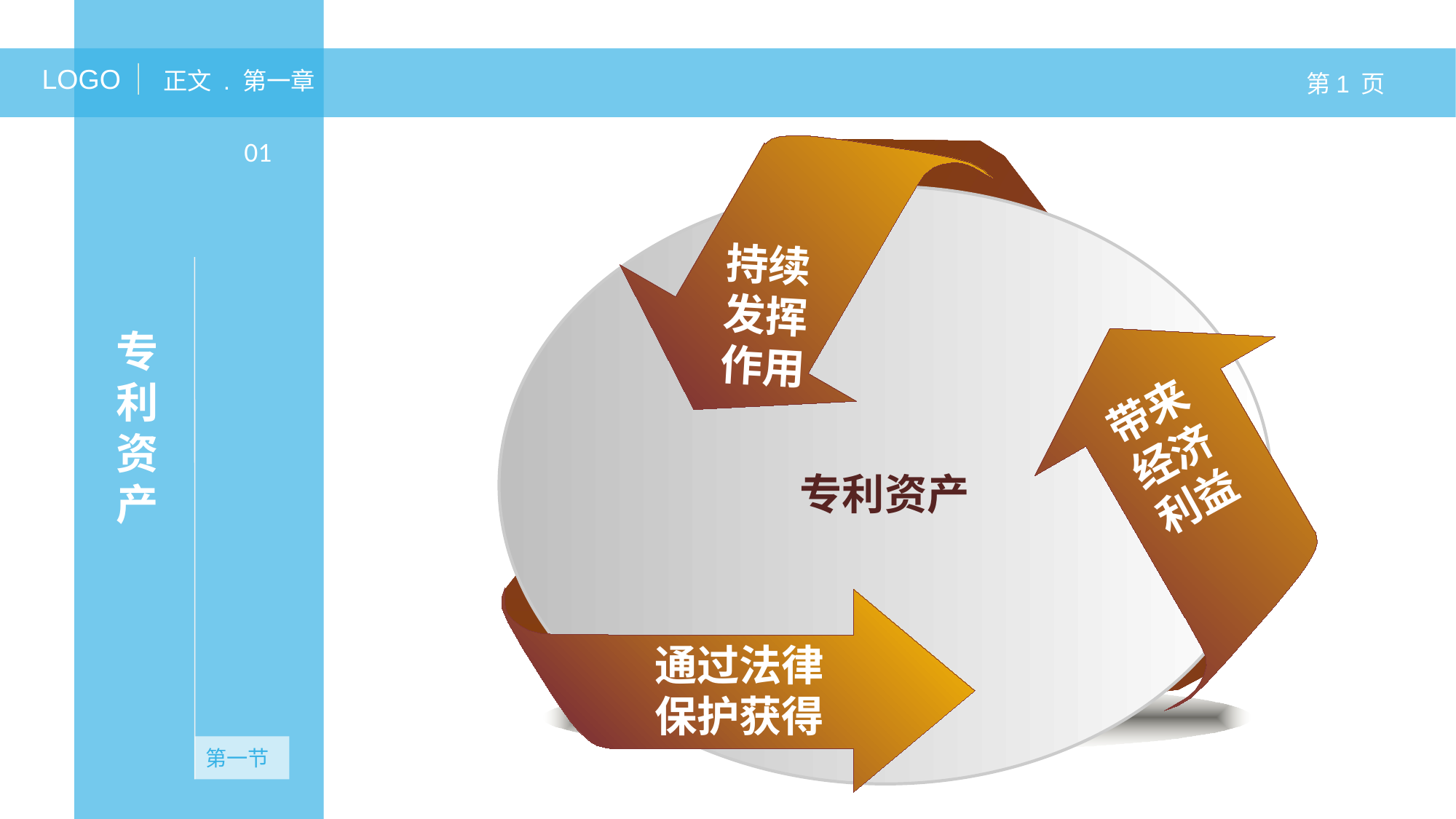

LOGO
正文 . 第一章

第1 页

专利资产
01
持续发挥作用

带来经济利益
专利资产
无资产
通过法律保护获得

第一节